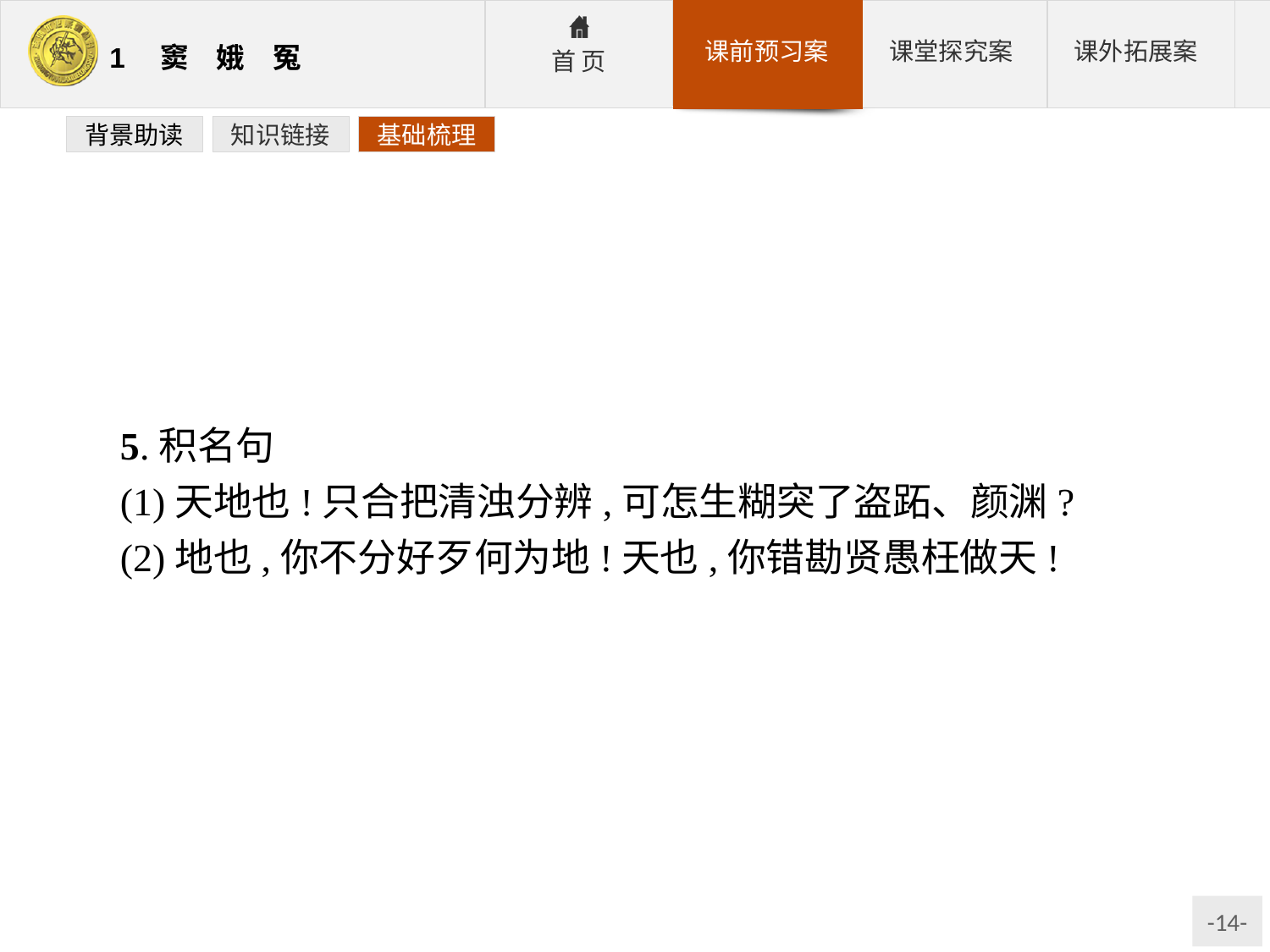

背景助读
知识链接
基础梳理
5.积名句
(1)天地也!只合把清浊分辨,可怎生糊突了盗跖、颜渊?
(2)地也,你不分好歹何为地!天也,你错勘贤愚枉做天!